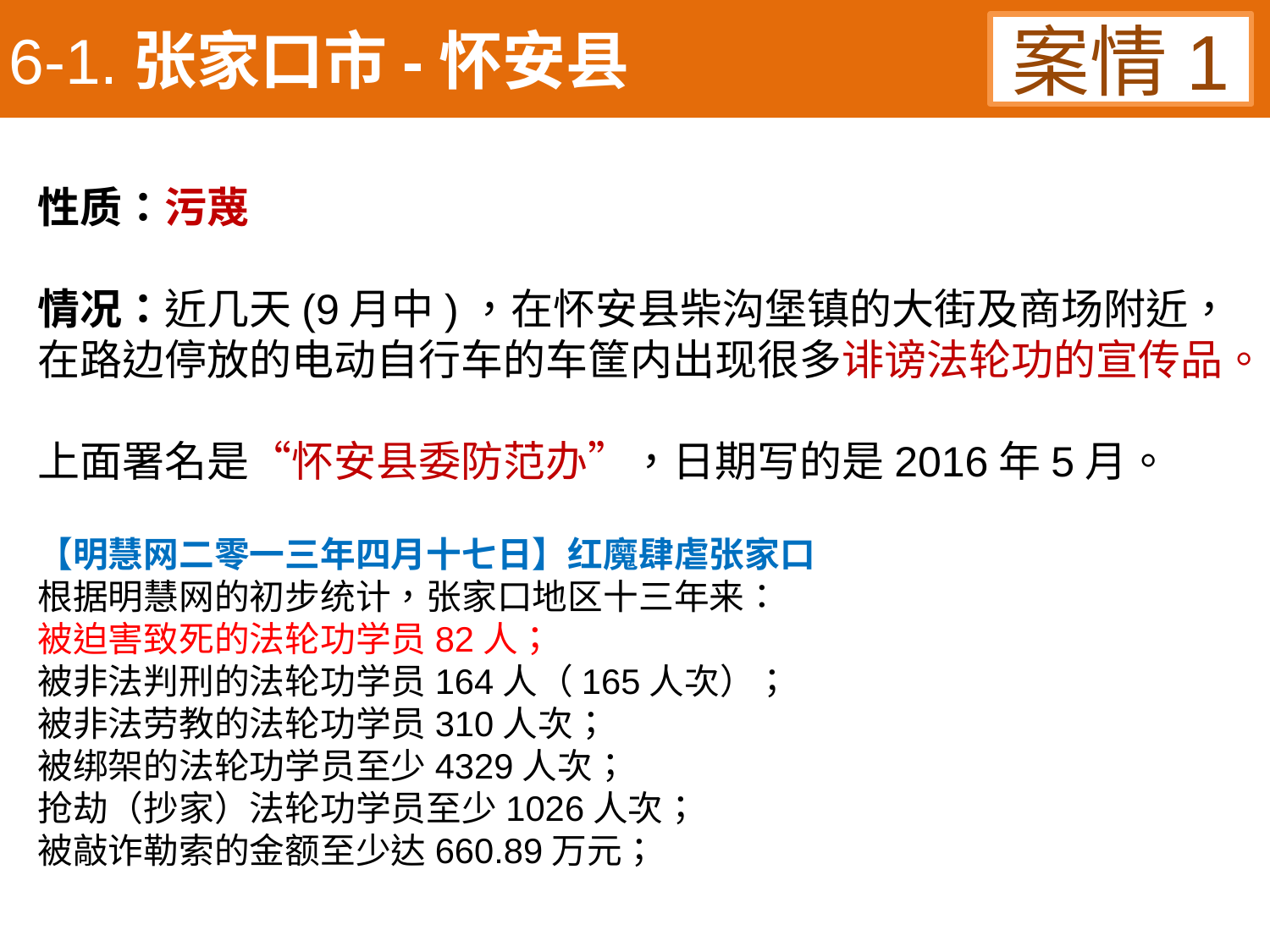

6-1.张家口市-怀安县
案情1

性质：污蔑

情况：近几天(9月中)，在怀安县柴沟堡镇的大街及商场附近，
在路边停放的电动自行车的车筐内出现很多诽谤法轮功的宣传品。

上面署名是“怀安县委防范办”，日期写的是2016年5月。

【明慧网二零一三年四月十七日】红魔肆虐张家口
根据明慧网的初步统计，张家口地区十三年来：
被迫害致死的法轮功学员82人；
被非法判刑的法轮功学员164人（165人次）；
被非法劳教的法轮功学员310人次；
被绑架的法轮功学员至少4329人次；
抢劫（抄家）法轮功学员至少1026人次；
被敲诈勒索的金额至少达660.89万元；